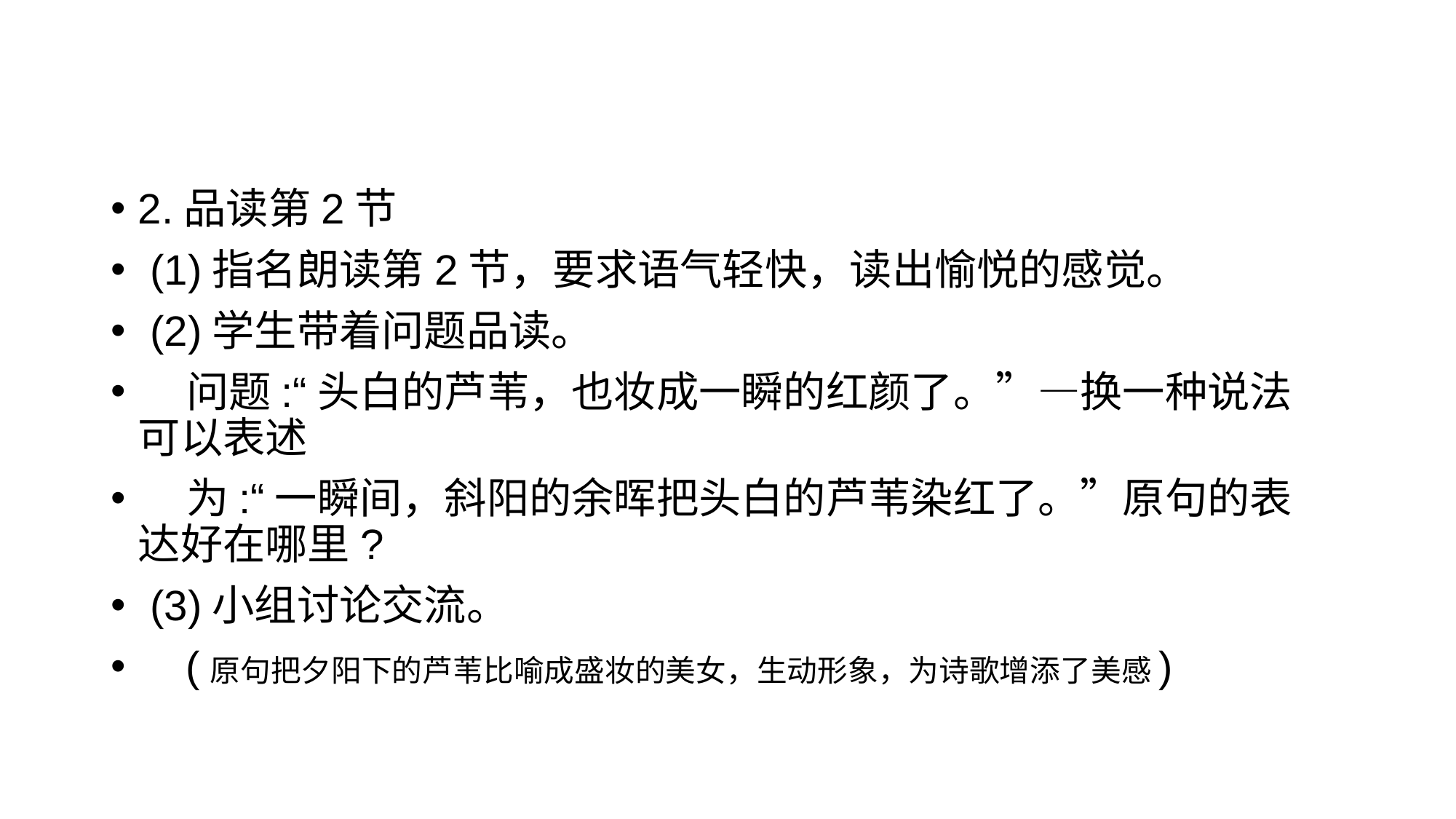

2.品读第2节
 (1)指名朗读第2节，要求语气轻快，读出愉悦的感觉。
 (2)学生带着问题品读。
    问题:“头白的芦苇，也妆成一瞬的红颜了。”—换一种说法可以表述
    为:“一瞬间，斜阳的余晖把头白的芦苇染红了。”原句的表达好在哪里?
 (3)小组讨论交流。
    (原句把夕阳下的芦苇比喻成盛妆的美女，生动形象，为诗歌增添了美感)